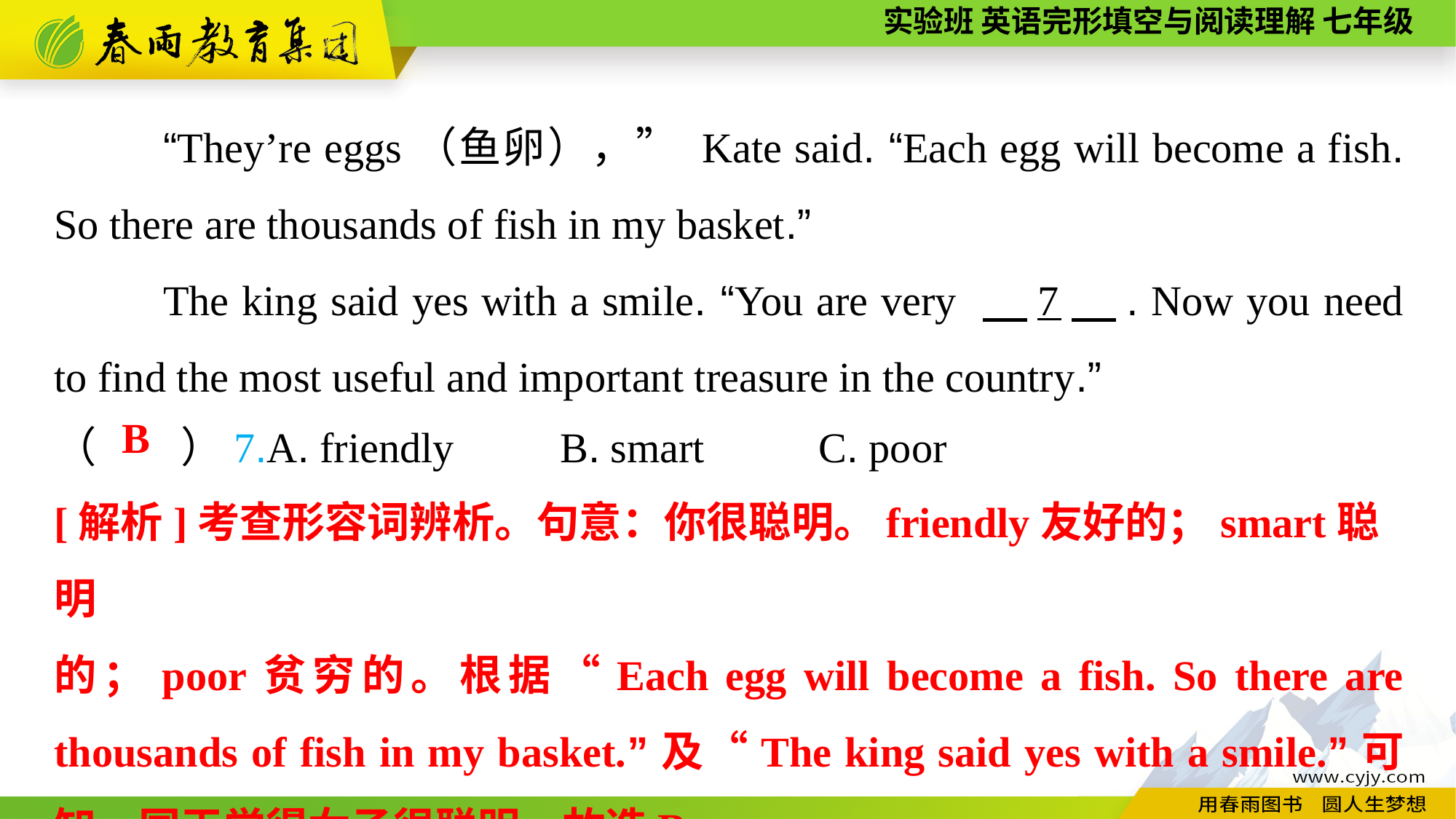

“They’re eggs（鱼卵），” Kate said. “Each egg will become a fish. So there are thousands of fish in my basket.”
The king said yes with a smile. “You are very 　7　. Now you need to find the most useful and important treasure in the country.”
（　　）7.A. friendly          B. smart		C. poor
B
[解析]考查形容词辨析。句意：你很聪明。friendly友好的；smart聪明
的；poor贫穷的。根据“Each egg will become a fish. So there are thousands of fish in my basket.”及“The king said yes with a smile.”可知，国王觉得女子很聪明。故选B。